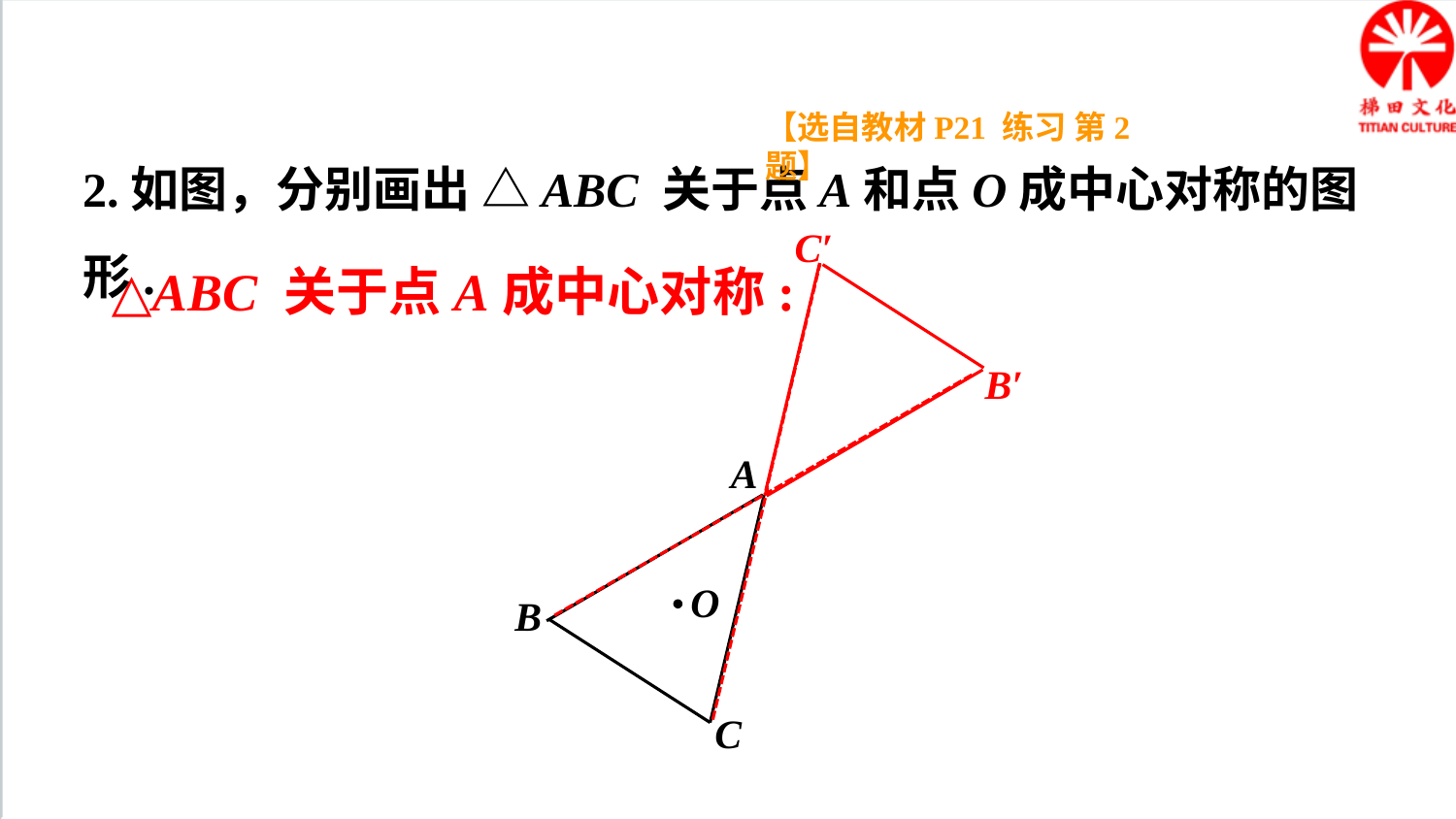

【选自教材P21 练习 第2题】
2.如图，分别画出 △ABC 关于点A和点O成中心对称的图形.
C′
△ABC 关于点A成中心对称:
B′
A
O
B

C